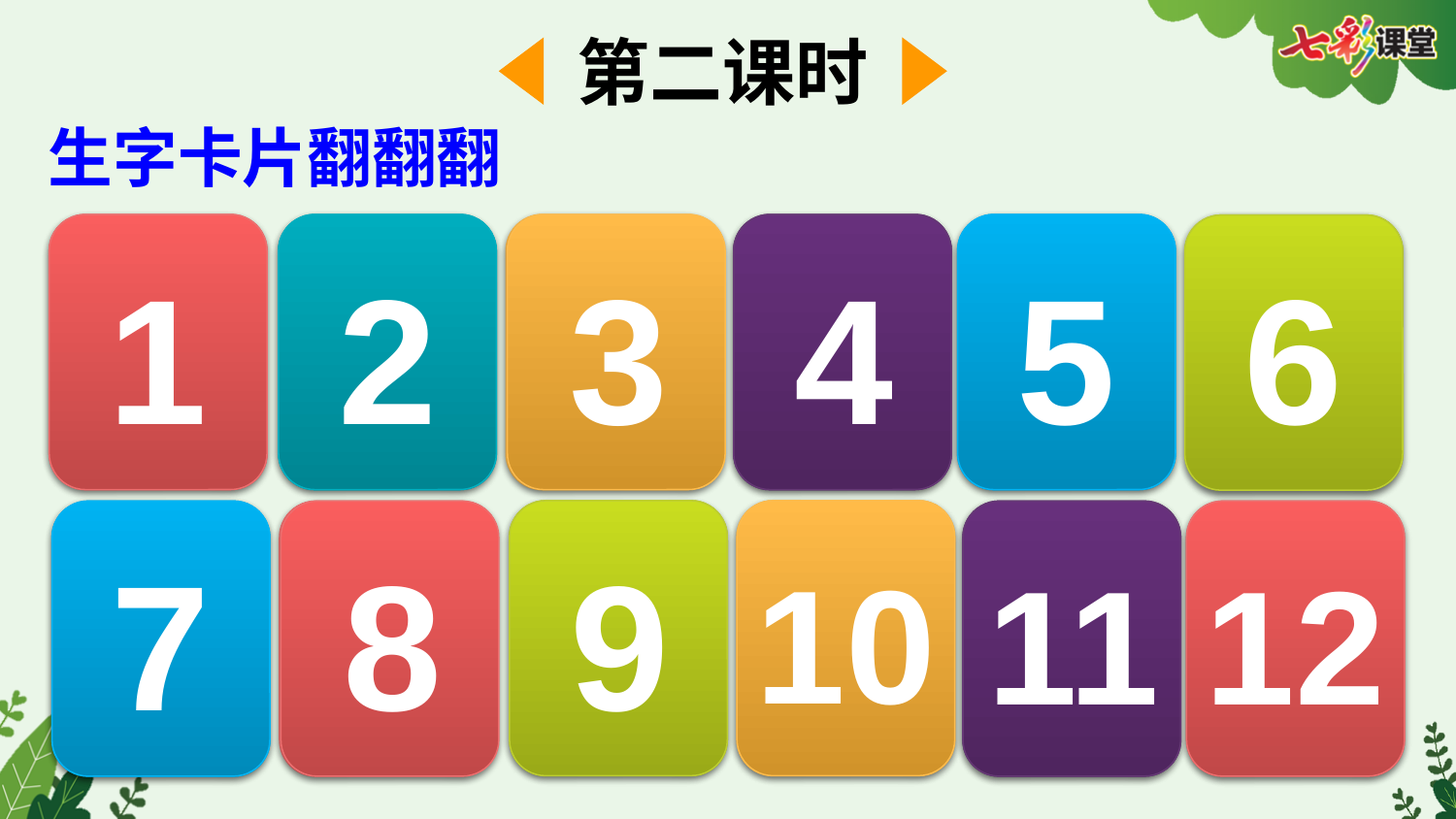

第二课时

生字卡片翻翻翻

多

1

边

2

黄

3

鸭

4

猫

5

牛

6

果

9

杏

10

少

7

苹

8

桃

11

只

12